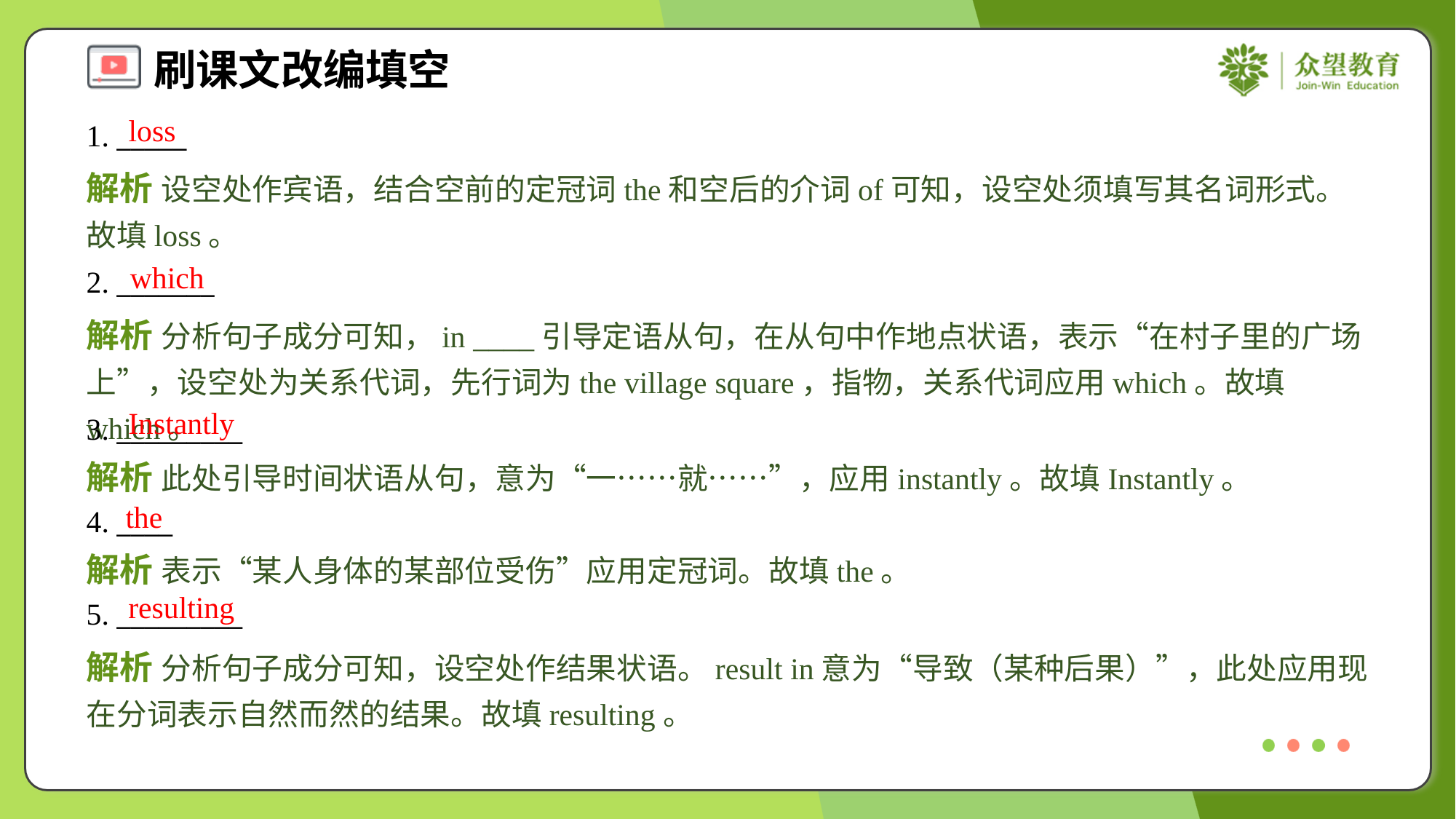

loss
1. _____
解析 设空处作宾语，结合空前的定冠词the和空后的介词of可知，设空处须填写其名词形式。故填loss。
which
2. _______
解析 分析句子成分可知，in ____引导定语从句，在从句中作地点状语，表示“在村子里的广场上”，设空处为关系代词，先行词为the village square，指物，关系代词应用which。故填which。
Instantly
3. _________
解析 此处引导时间状语从句，意为“一……就……”，应用instantly。故填Instantly。
the
4. ____
解析 表示“某人身体的某部位受伤”应用定冠词。故填the。
resulting
5. _________
解析 分析句子成分可知，设空处作结果状语。result in意为“导致（某种后果）”，此处应用现在分词表示自然而然的结果。故填resulting。